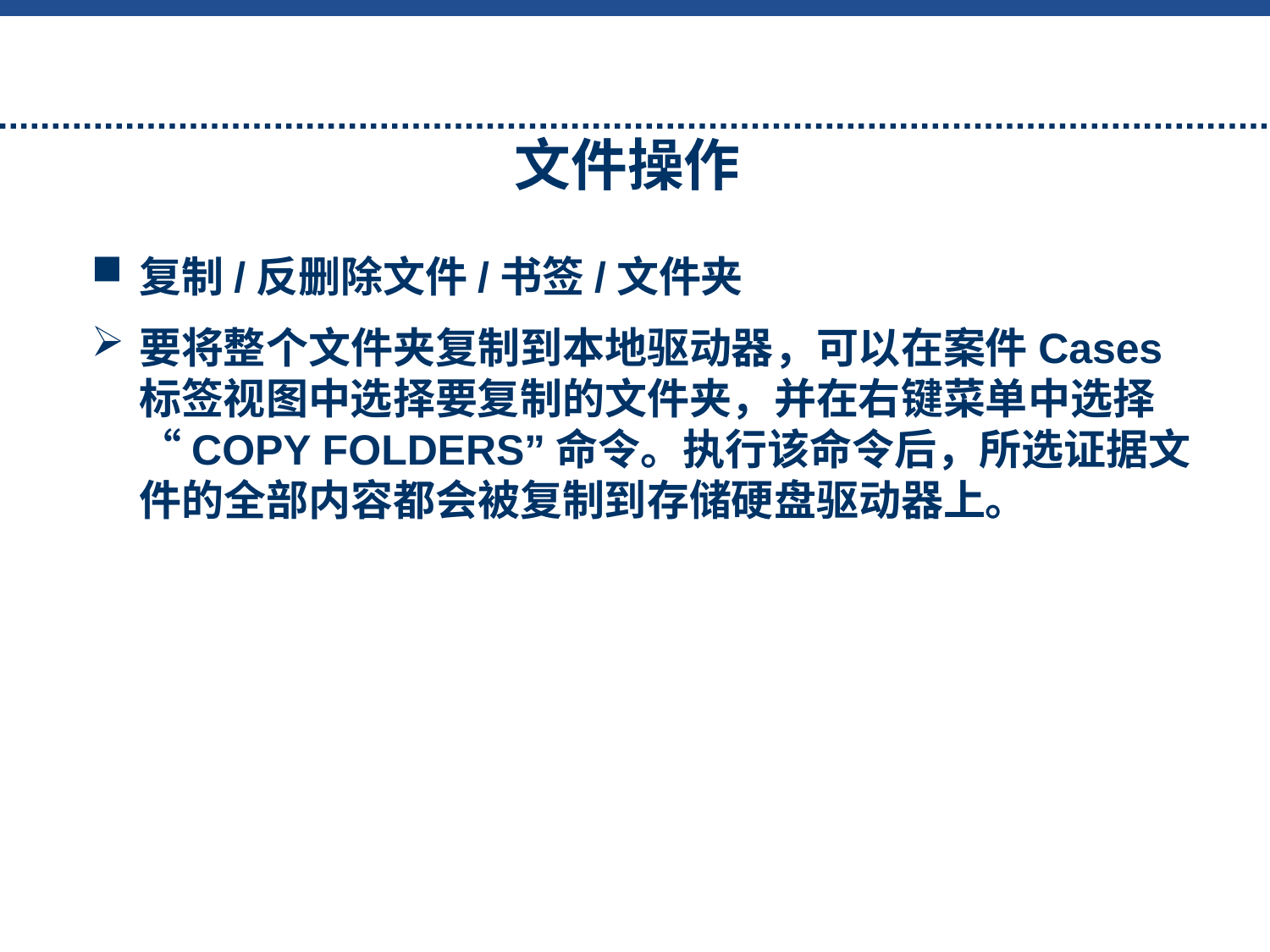

文件操作
复制/反删除文件/书签/文件夹
要将整个文件夹复制到本地驱动器，可以在案件Cases标签视图中选择要复制的文件夹，并在右键菜单中选择“COPY FOLDERS”命令。执行该命令后，所选证据文件的全部内容都会被复制到存储硬盘驱动器上。